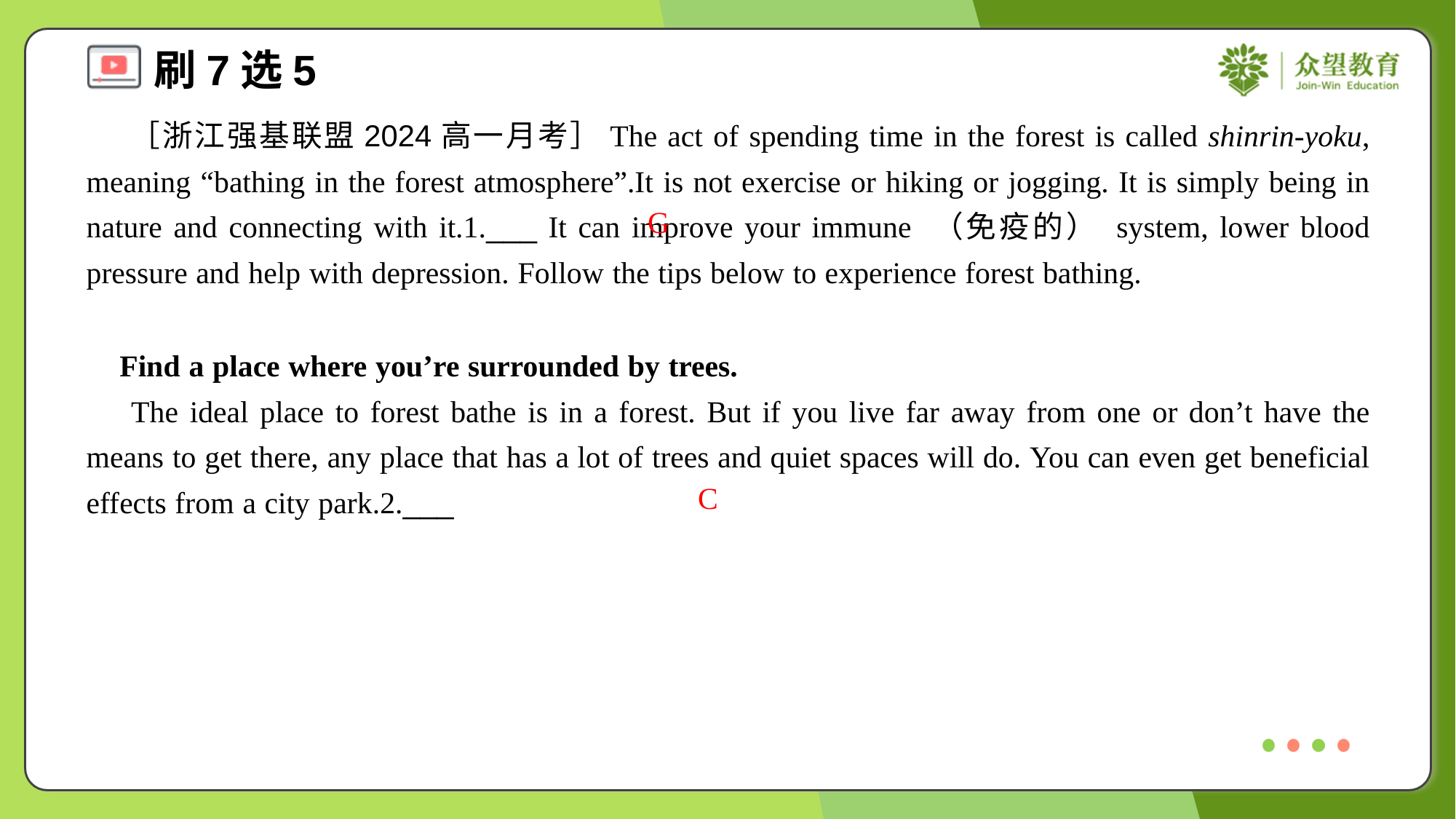

［浙江强基联盟2024高一月考］The act of spending time in the forest is called shinrin-yoku, meaning “bathing in the forest atmosphere”.It is not exercise or hiking or jogging. It is simply being in nature and connecting with it.1.___ It can improve your immune （免疫的） system, lower blood pressure and help with depression. Follow the tips below to experience forest bathing.
G
    Find a place where you’re surrounded by trees.
    The ideal place to forest bathe is in a forest. But if you live far away from one or don’t have the means to get there, any place that has a lot of trees and quiet spaces will do. You can even get beneficial effects from a city park.2.___
C